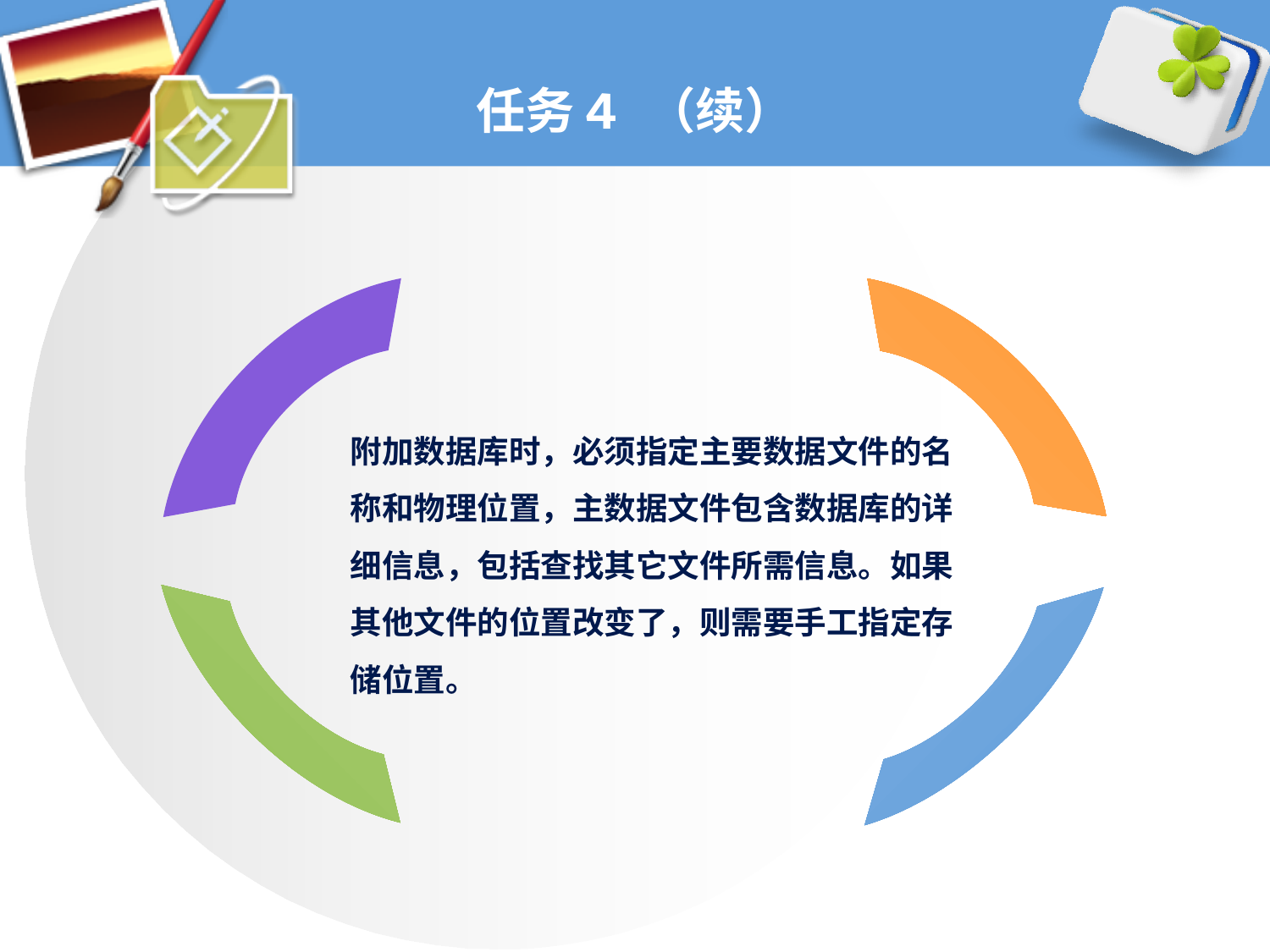

# 任务4  （续）

附加数据库时，必须指定主要数据文件的名称和物理位置，主数据文件包含数据库的详细信息，包括查找其它文件所需信息。如果其他文件的位置改变了，则需要手工指定存储位置。